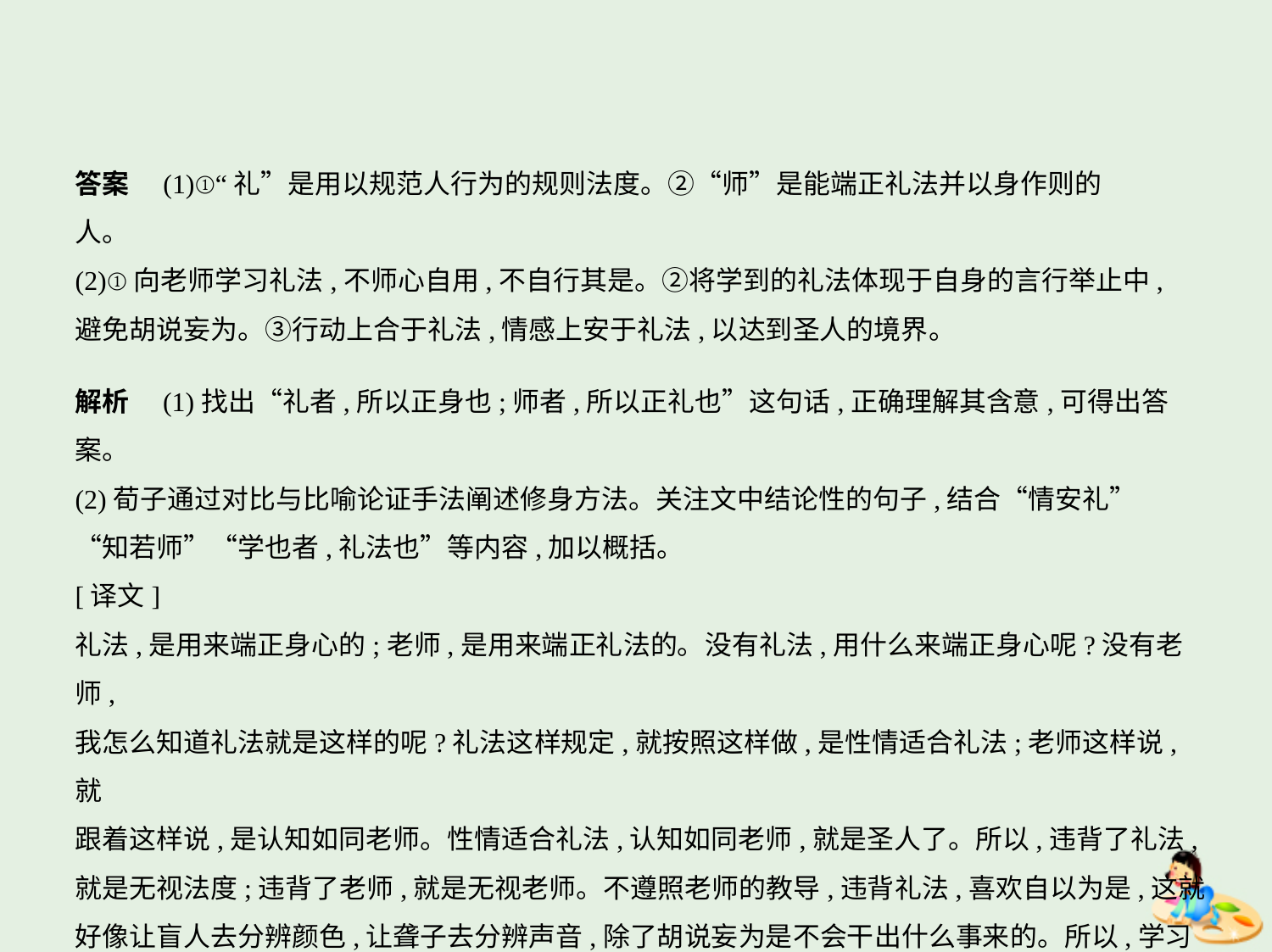

答案　(1)①“礼”是用以规范人行为的规则法度。②“师”是能端正礼法并以身作则的
人。
(2)①向老师学习礼法,不师心自用,不自行其是。②将学到的礼法体现于自身的言行举止中,
避免胡说妄为。③行动上合于礼法,情感上安于礼法,以达到圣人的境界。
解析　(1)找出“礼者,所以正身也;师者,所以正礼也”这句话,正确理解其含意,可得出答案。
(2)荀子通过对比与比喻论证手法阐述修身方法。关注文中结论性的句子,结合“情安礼”
“知若师”“学也者,礼法也”等内容,加以概括。
[译文]
礼法,是用来端正身心的;老师,是用来端正礼法的。没有礼法,用什么来端正身心呢?没有老师,
我怎么知道礼法就是这样的呢?礼法这样规定,就按照这样做,是性情适合礼法;老师这样说,就
跟着这样说,是认知如同老师。性情适合礼法,认知如同老师,就是圣人了。所以,违背了礼法,
就是无视法度;违背了老师,就是无视老师。不遵照老师的教导,违背礼法,喜欢自以为是,这就
好像让盲人去分辨颜色,让聋子去分辨声音,除了胡说妄为是不会干出什么事来的。所以,学习
就是学礼法。老师要以身作则,而且要教人们安心于这样做。